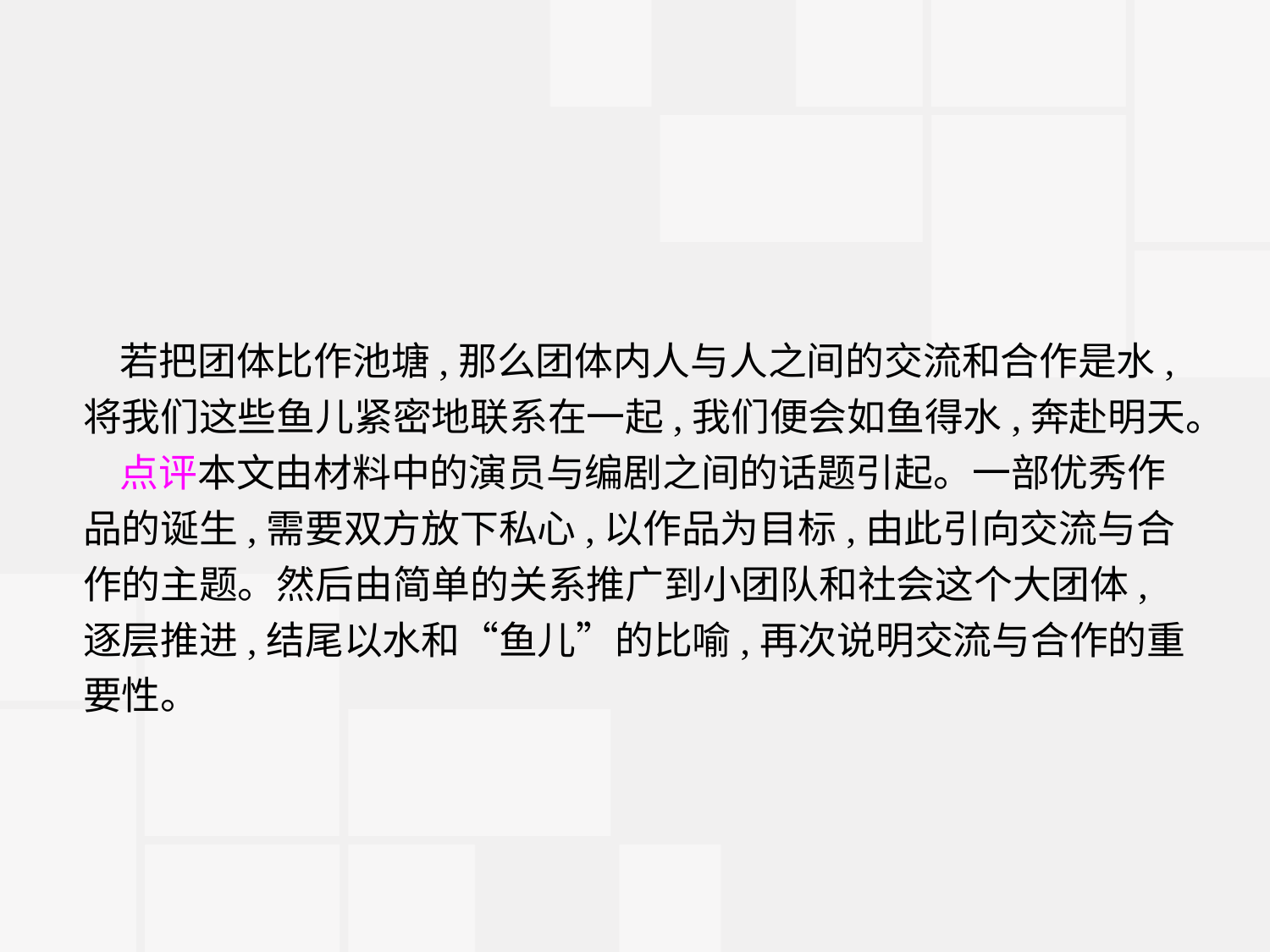

若把团体比作池塘,那么团体内人与人之间的交流和合作是水,将我们这些鱼儿紧密地联系在一起,我们便会如鱼得水,奔赴明天。
点评本文由材料中的演员与编剧之间的话题引起。一部优秀作品的诞生,需要双方放下私心,以作品为目标,由此引向交流与合作的主题。然后由简单的关系推广到小团队和社会这个大团体,逐层推进,结尾以水和“鱼儿”的比喻,再次说明交流与合作的重要性。